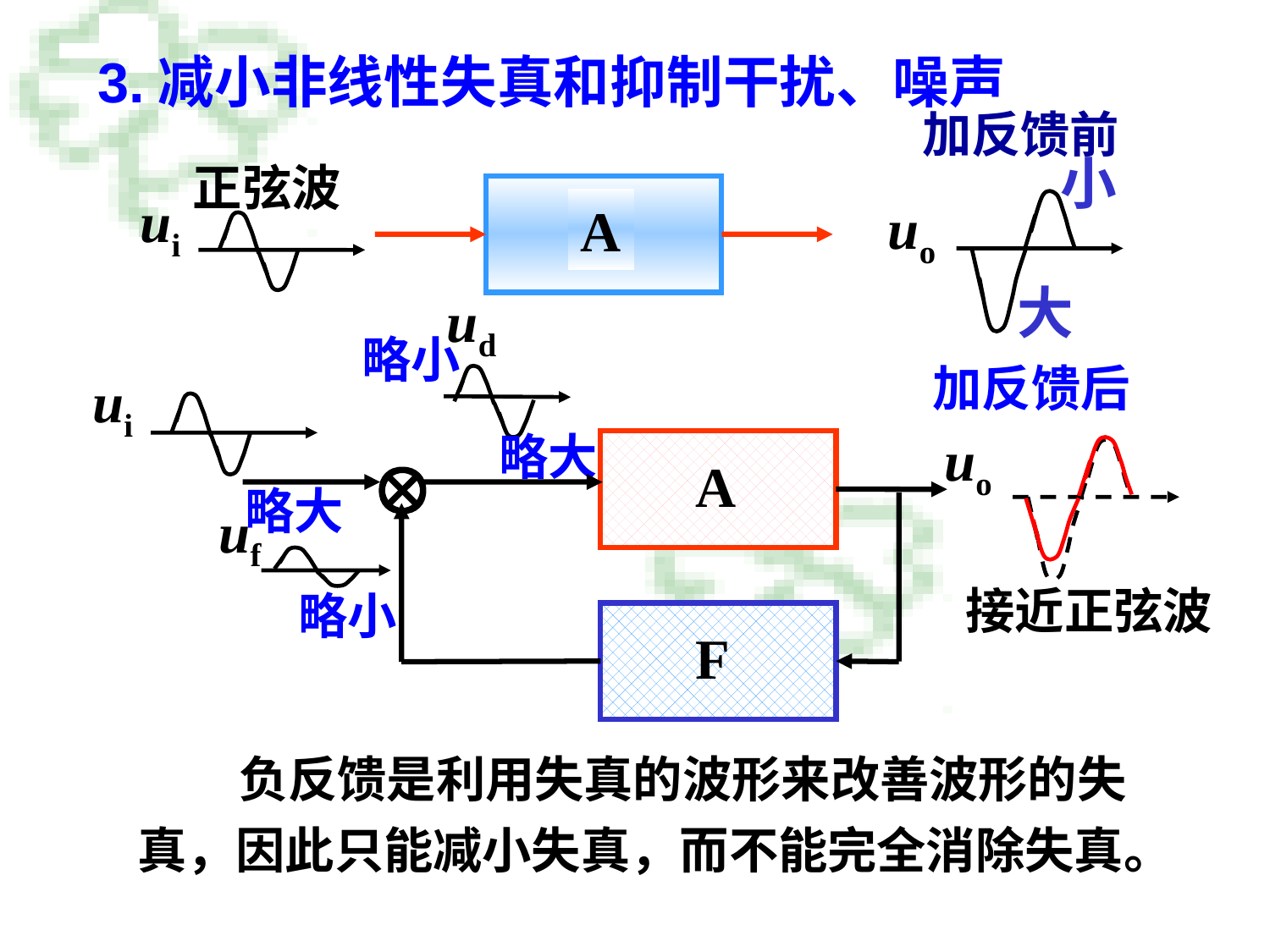

# 3.减小非线性失真和抑制干扰、噪声
加反馈前
小
正弦波

A

ui

uo

大
ud

略小
加反馈后
ui

uo
⊗

A
F
略大

略大
uf

接近正弦波
略小
        负反馈是利用失真的波形来改善波形的失真，因此只能减小失真，而不能完全消除失真。